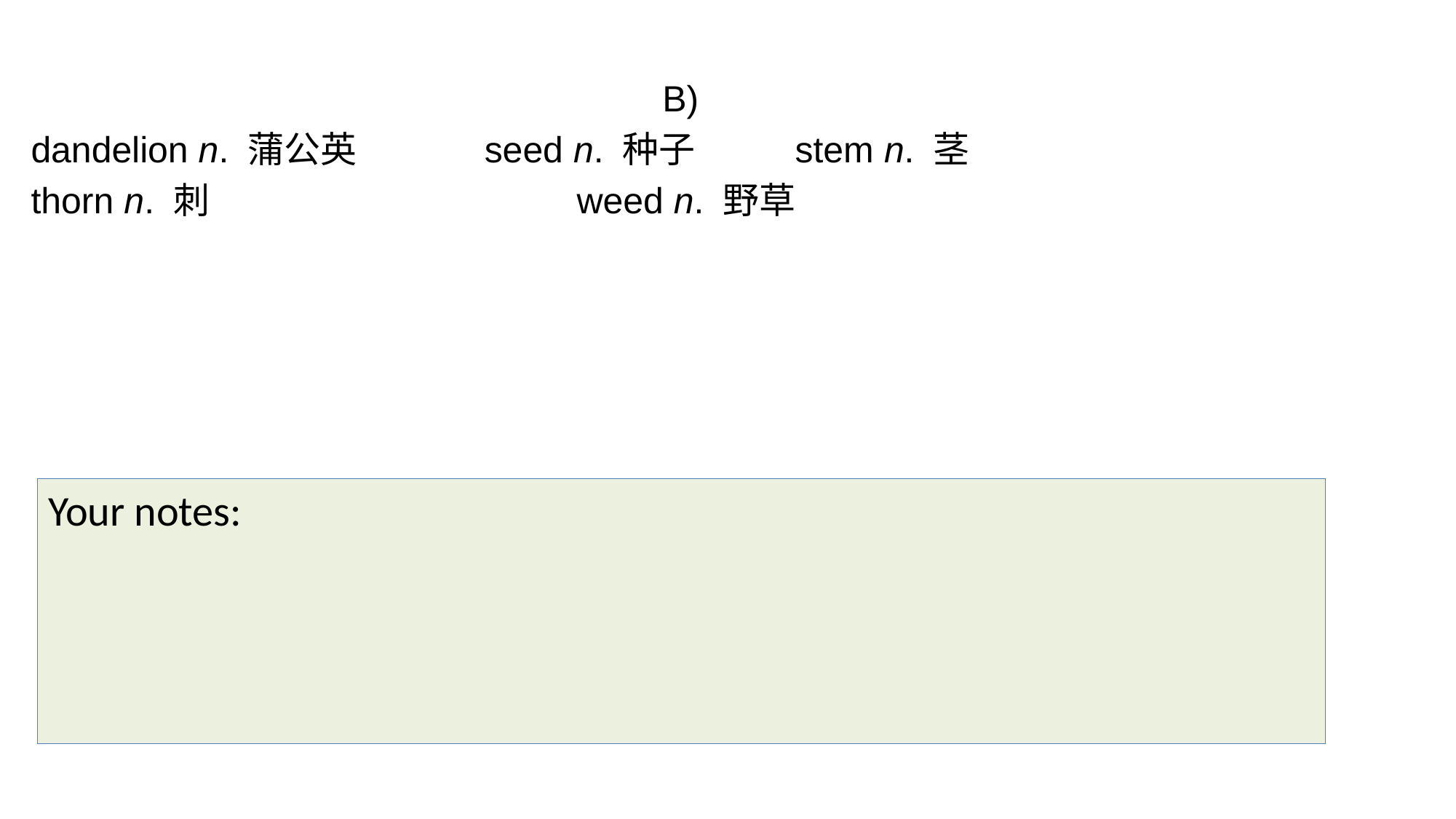

B)
dandelion n. 蒲公英		 seed n. 种子 	stem n. 茎
thorn n. 刺 				weed n. 野草
Your notes: